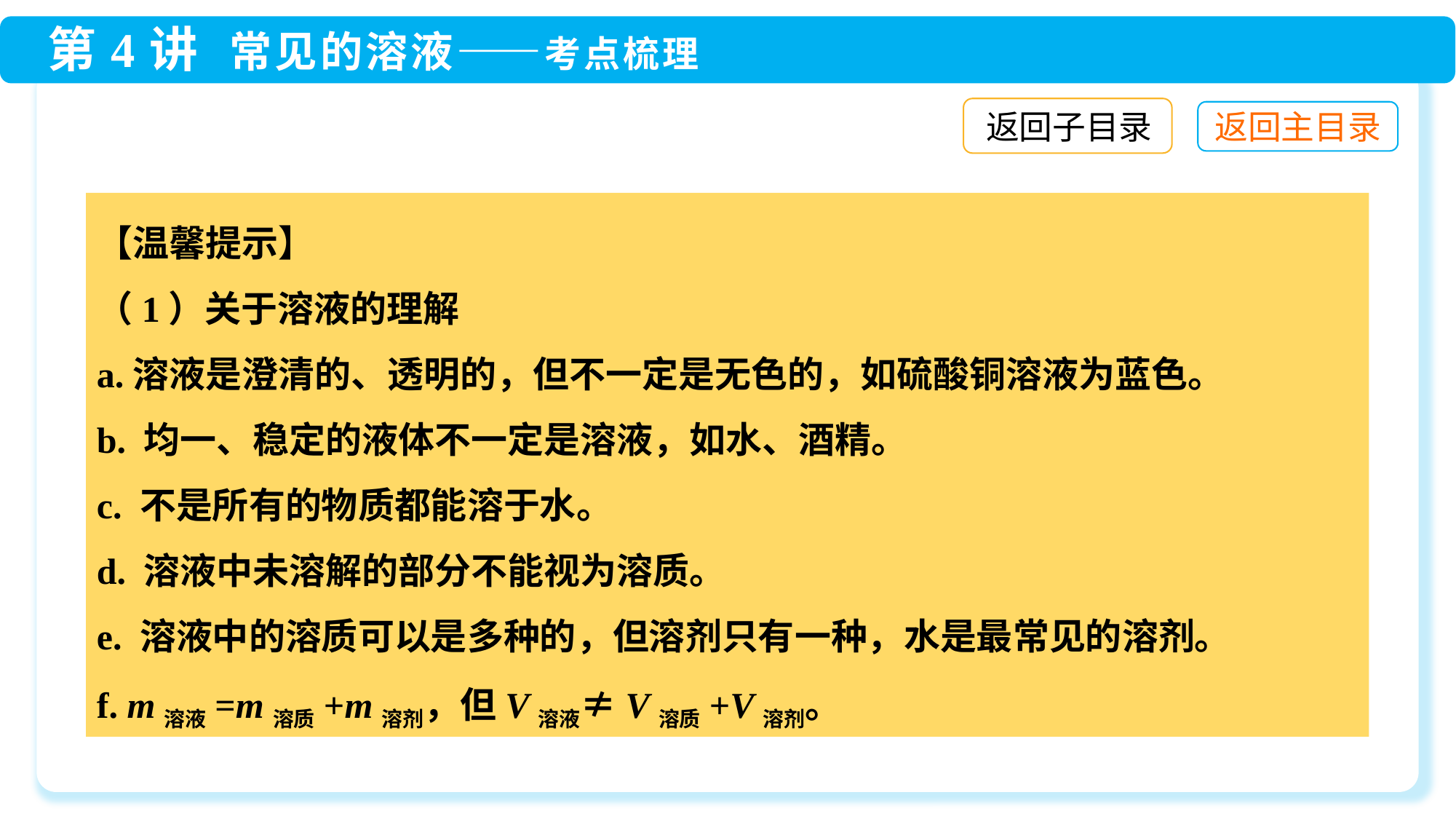

返回子目录
【温馨提示】
（1）关于溶液的理解
a.溶液是澄清的、透明的，但不一定是无色的，如硫酸铜溶液为蓝色。
b. 均一、稳定的液体不一定是溶液，如水、酒精。
c. 不是所有的物质都能溶于水。
d. 溶液中未溶解的部分不能视为溶质。
e. 溶液中的溶质可以是多种的，但溶剂只有一种，水是最常见的溶剂。
f. m溶液=m溶质+m溶剂，但V溶液≠V溶质+V溶剂。